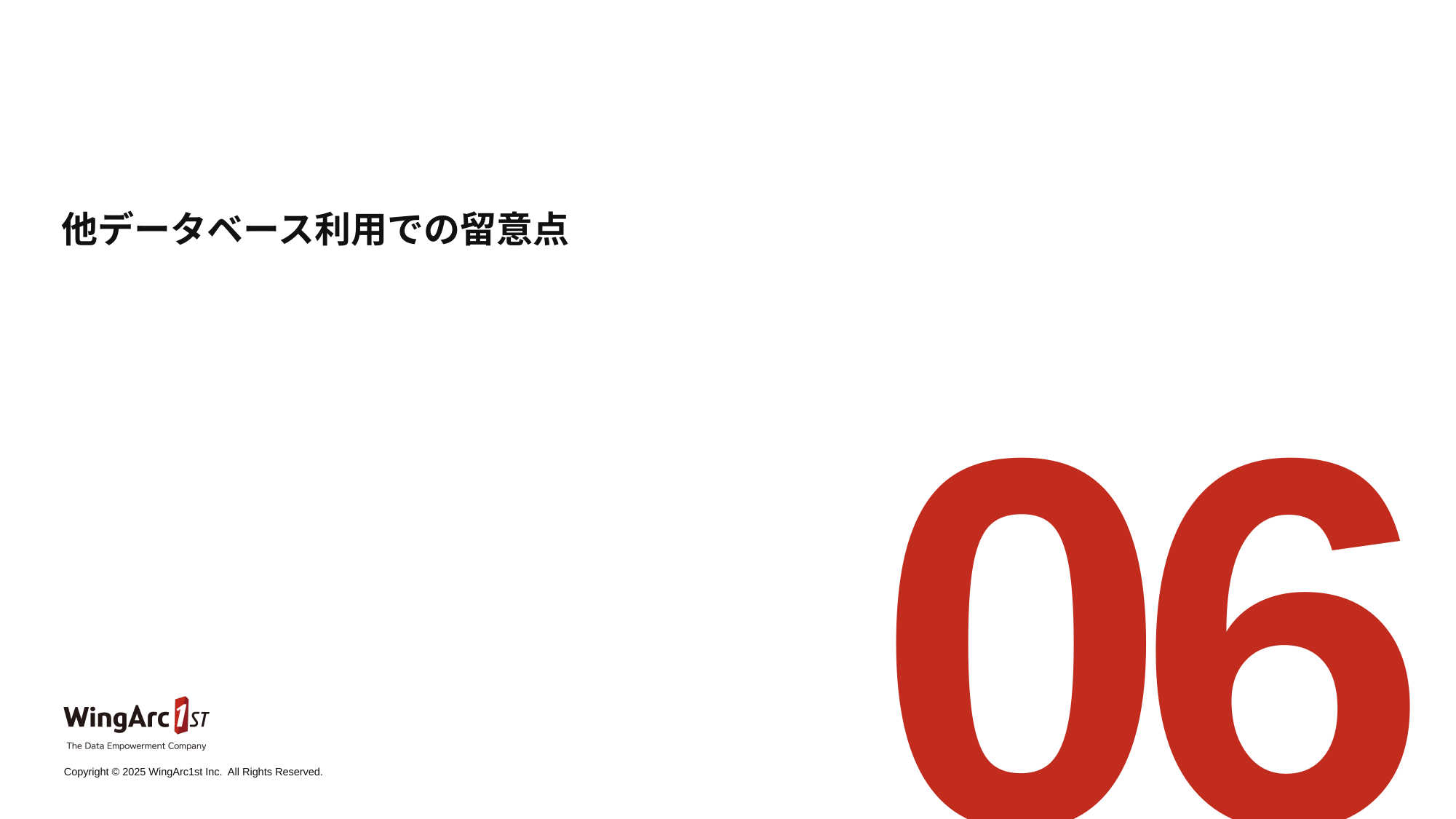

# 他データベース利用での留意点
06
Copyright © 2025 WingArc1st Inc.  All Rights Reserved.